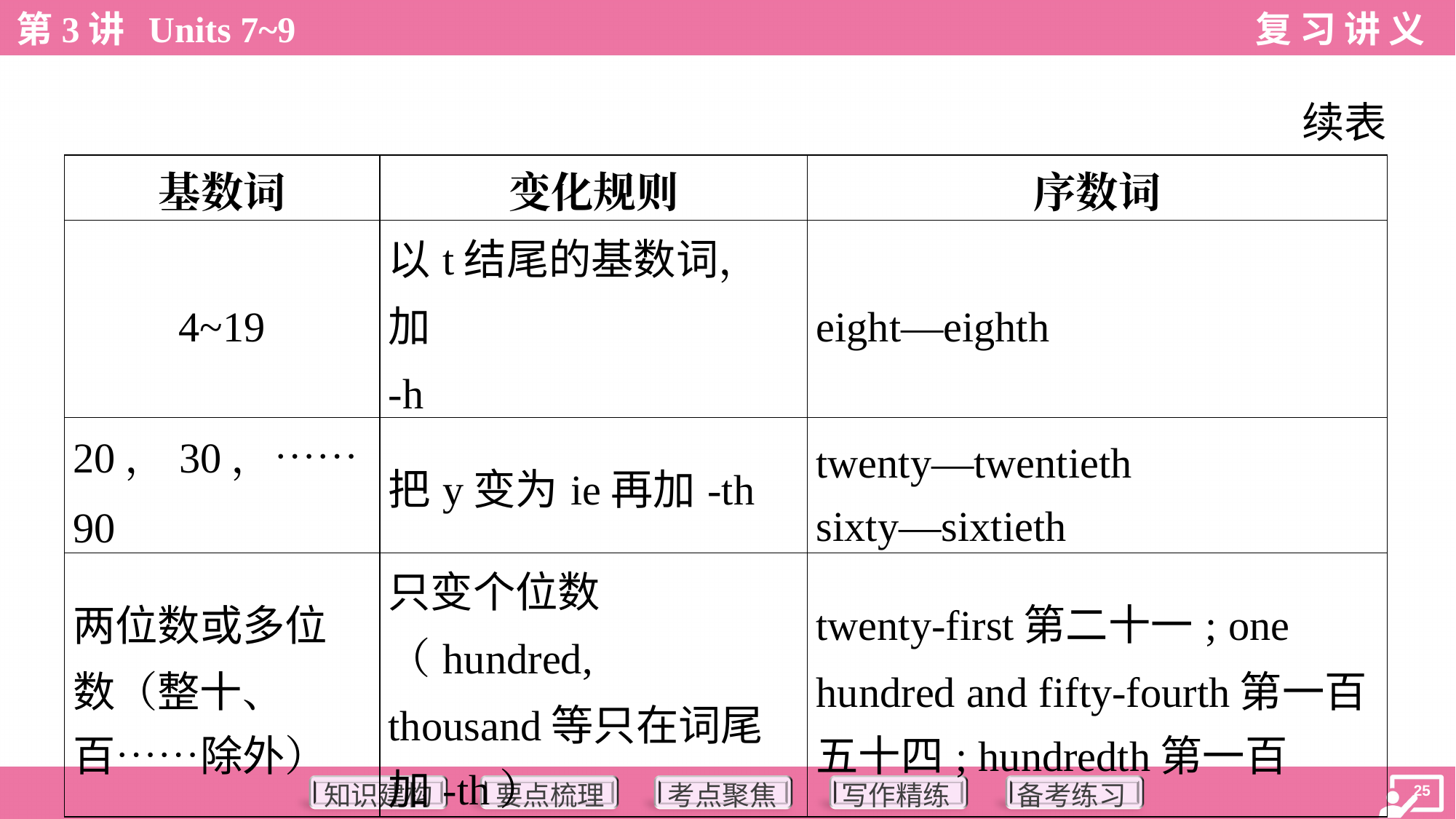

续表
| 基数词 | 变化规则 | 序数词 |
| --- | --- | --- |
| 4~19 | 以t结尾的基数词，加 -h | eight—eighth |
| 20，30，……90 | 把y变为ie再加-th | twenty—twentieth sixty—sixtieth |
| 两位数或多位 数（整十、 百……除外） | 只变个位数（hundred, thousand等只在词尾 加-th） | twenty-first第二十一; one hundred and fifty-fourth第一百 五十四; hundredth第一百 |